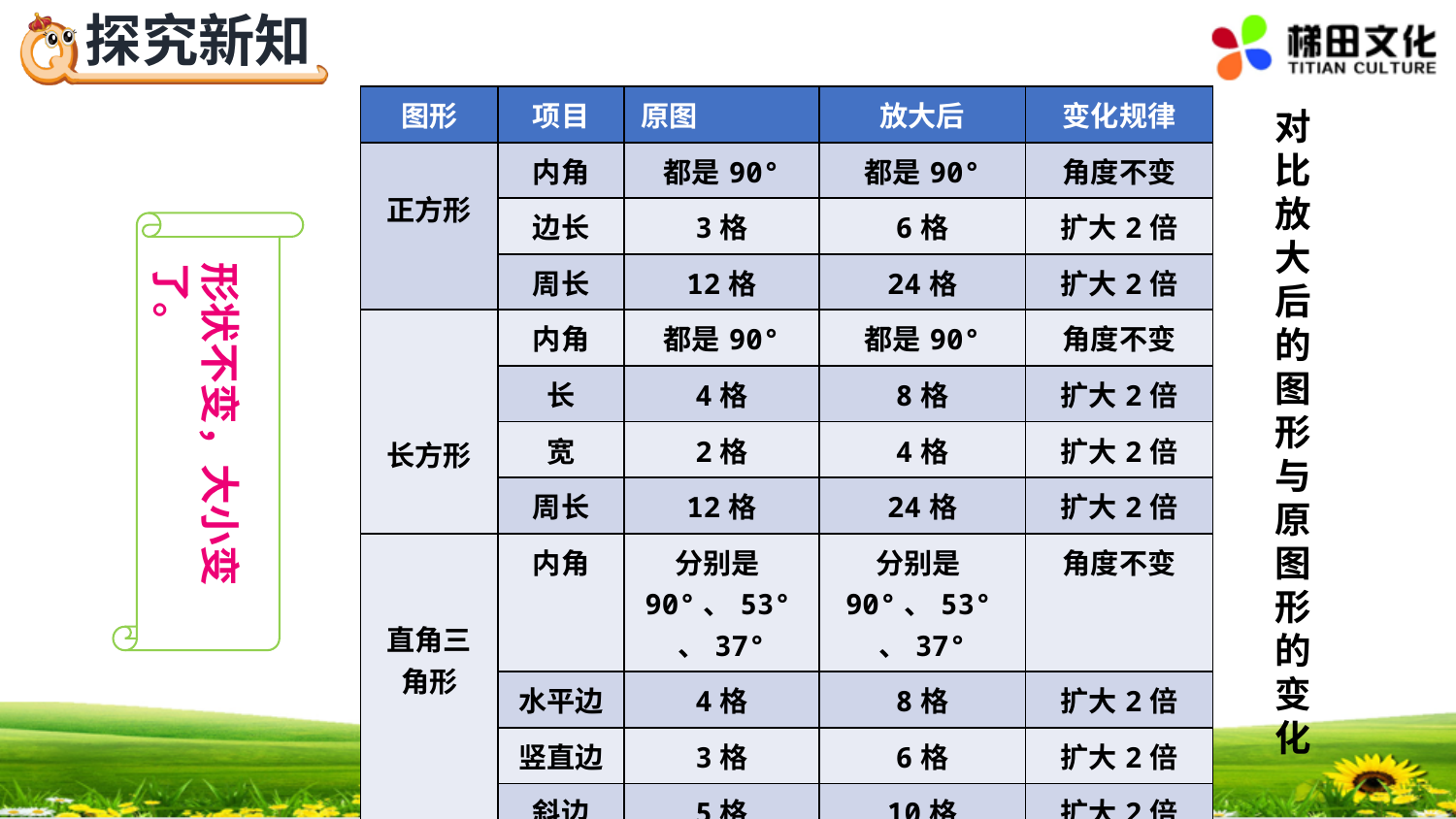

| 图形 | 项目 | 原图 | 放大后 | 变化规律 |
| --- | --- | --- | --- | --- |
| 正方形 | 内角 | 都是90° | 都是90° | 角度不变 |
|  | 边长 | 3格 | 6格 | 扩大2倍 |
|  | 周长 | 12格 | 24格 | 扩大2倍 |
| 长方形 | 内角 | 都是90° | 都是90° | 角度不变 |
|  | 长 | 4格 | 8格 | 扩大2倍 |
|  | 宽 | 2格 | 4格 | 扩大2倍 |
|  | 周长 | 12格 | 24格 | 扩大2倍 |
| 直角三角形 | 内角 | 分别是90°、53°、37° | 分别是90°、53°、37° | 角度不变 |
|  | 水平边 | 4格 | 8格 | 扩大2倍 |
|  | 竖直边 | 3格 | 6格 | 扩大2倍 |
|  | 斜边 | 5格 | 10格 | 扩大2倍 |
|  | 周长 | 12格 | 24格 | 扩大2倍 |

形状不变，大小变了。
对比放大后的图形与原图形的变化